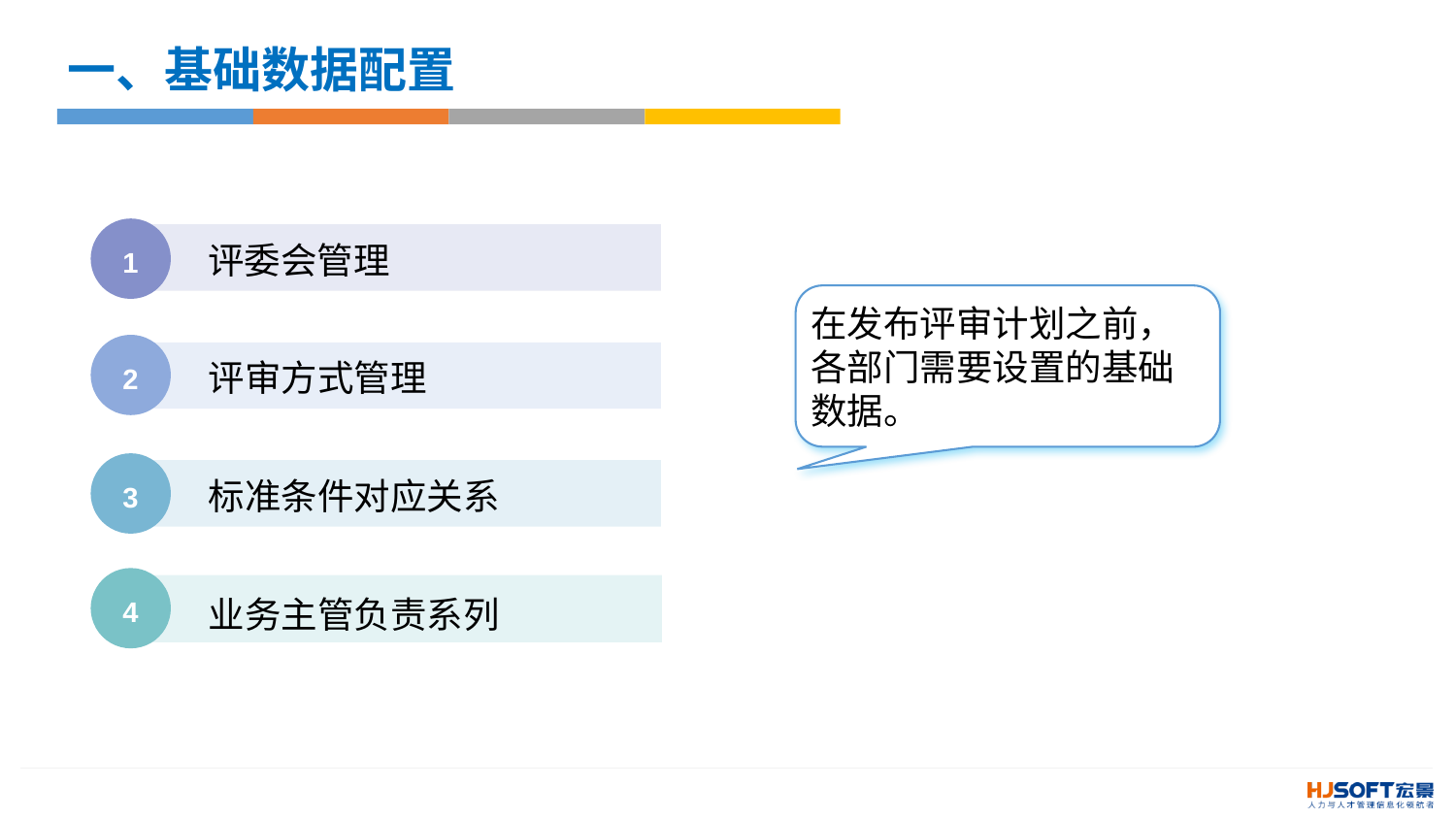

一、基础数据配置

1

评委会管理
在发布评审计划之前，各部门需要设置的基础数据。
2
评审方式管理

3

标准条件对应关系
4

业务主管负责系列